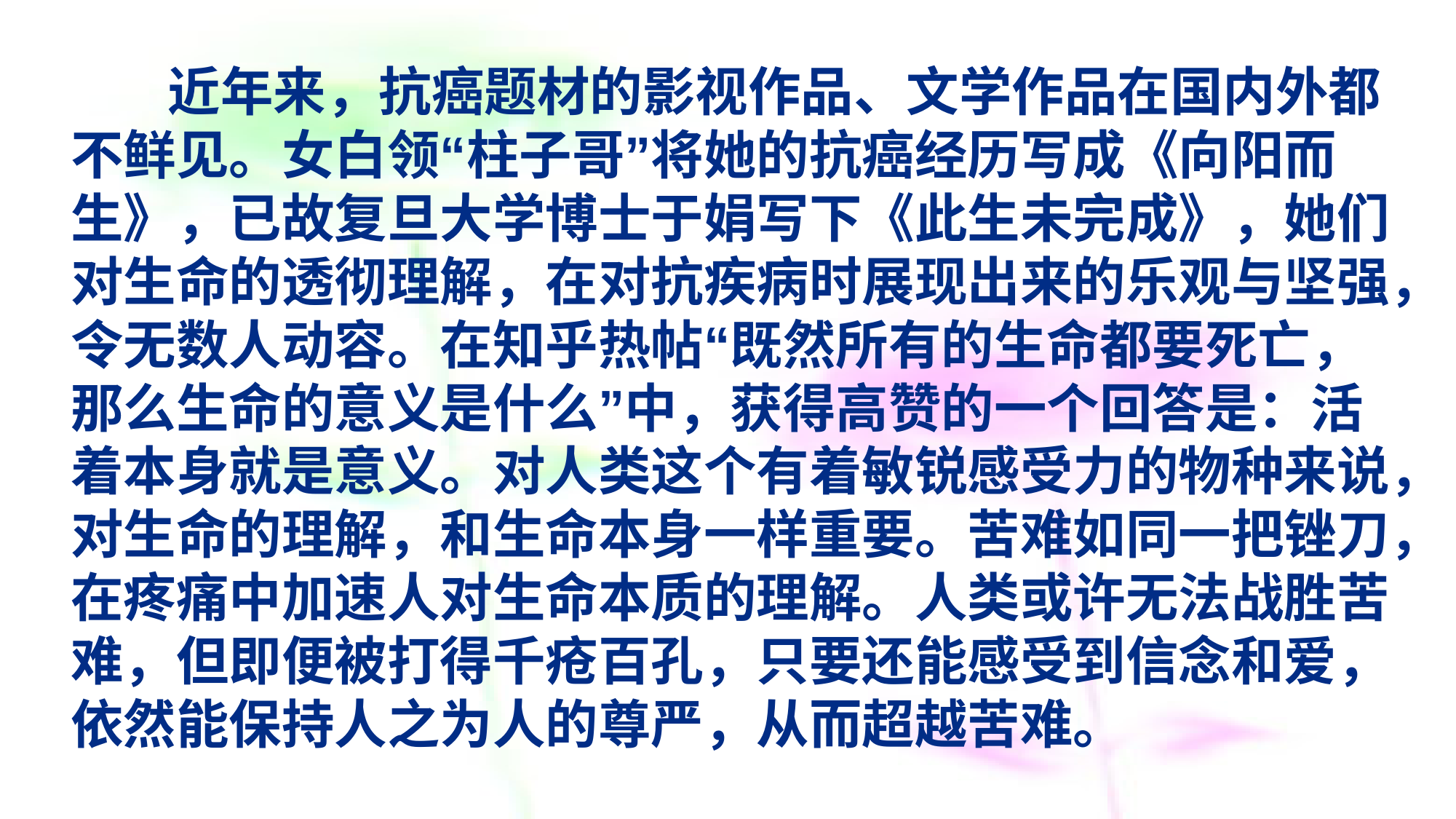

# 近年来，抗癌题材的影视作品、文学作品在国内外都不鲜见。女白领“柱子哥”将她的抗癌经历写成《向阳而生》，已故复旦大学博士于娟写下《此生未完成》，她们对生命的透彻理解，在对抗疾病时展现出来的乐观与坚强，令无数人动容。在知乎热帖“既然所有的生命都要死亡，那么生命的意义是什么”中，获得高赞的一个回答是：活着本身就是意义。对人类这个有着敏锐感受力的物种来说，对生命的理解，和生命本身一样重要。苦难如同一把锉刀，在疼痛中加速人对生命本质的理解。人类或许无法战胜苦难，但即便被打得千疮百孔，只要还能感受到信念和爱，依然能保持人之为人的尊严，从而超越苦难。